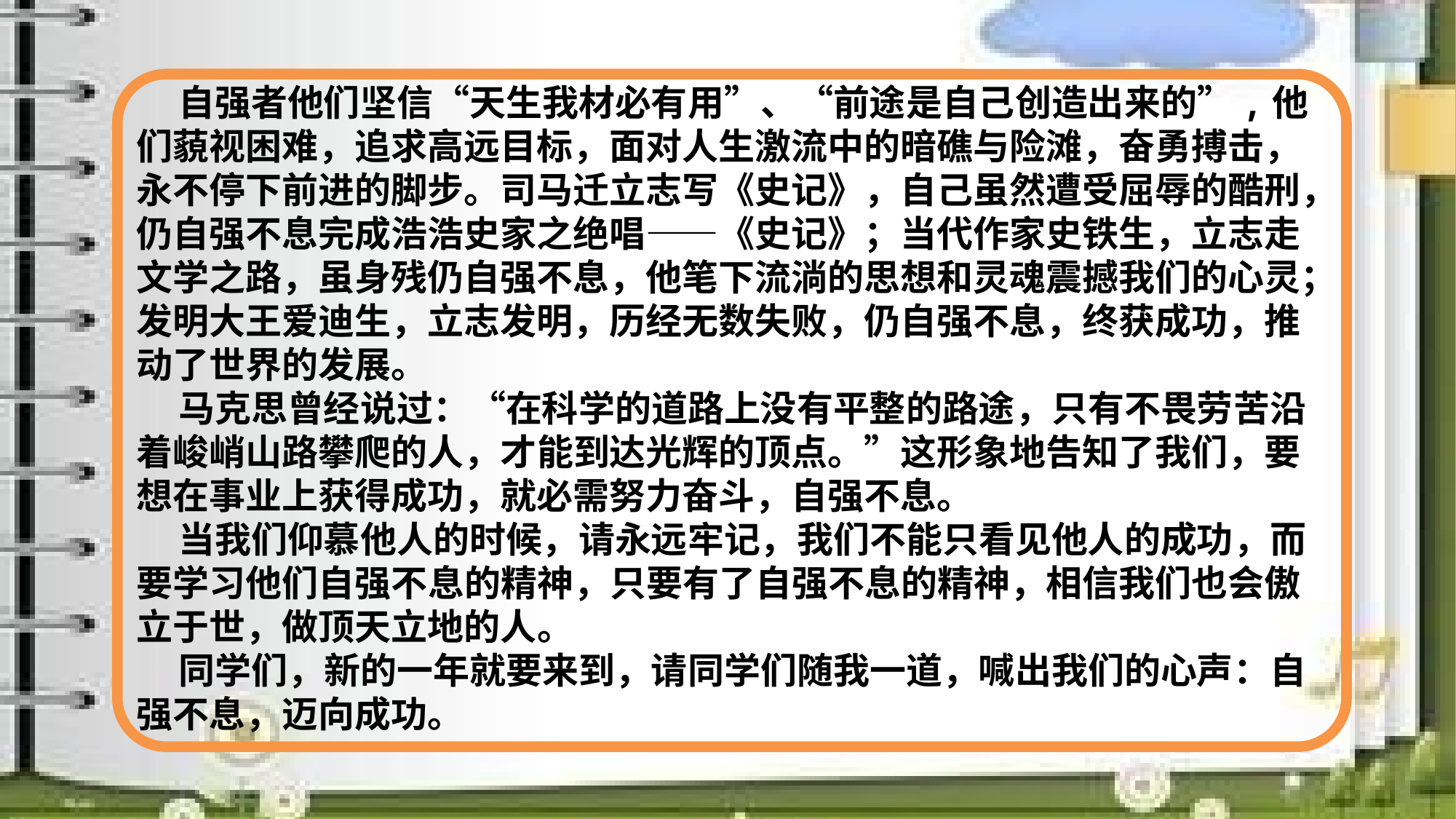

自强者他们坚信“天生我材必有用”、“前途是自己创造出来的”,他们藐视困难，追求高远目标，面对人生激流中的暗礁与险滩，奋勇搏击，永不停下前进的脚步。司马迁立志写《史记》，自己虽然遭受屈辱的酷刑，仍自强不息完成浩浩史家之绝唱――《史记》；当代作家史铁生，立志走文学之路，虽身残仍自强不息，他笔下流淌的思想和灵魂震撼我们的心灵；发明大王爱迪生，立志发明，历经无数失败，仍自强不息，终获成功，推动了世界的发展。
    马克思曾经说过：“在科学的道路上没有平整的路途，只有不畏劳苦沿着峻峭山路攀爬的人，才能到达光辉的顶点。”这形象地告知了我们，要想在事业上获得成功，就必需努力奋斗，自强不息。
    当我们仰慕他人的时候，请永远牢记，我们不能只看见他人的成功，而要学习他们自强不息的精神，只要有了自强不息的精神，相信我们也会傲立于世，做顶天立地的人。
    同学们，新的一年就要来到，请同学们随我一道，喊出我们的心声：自强不息，迈向成功。